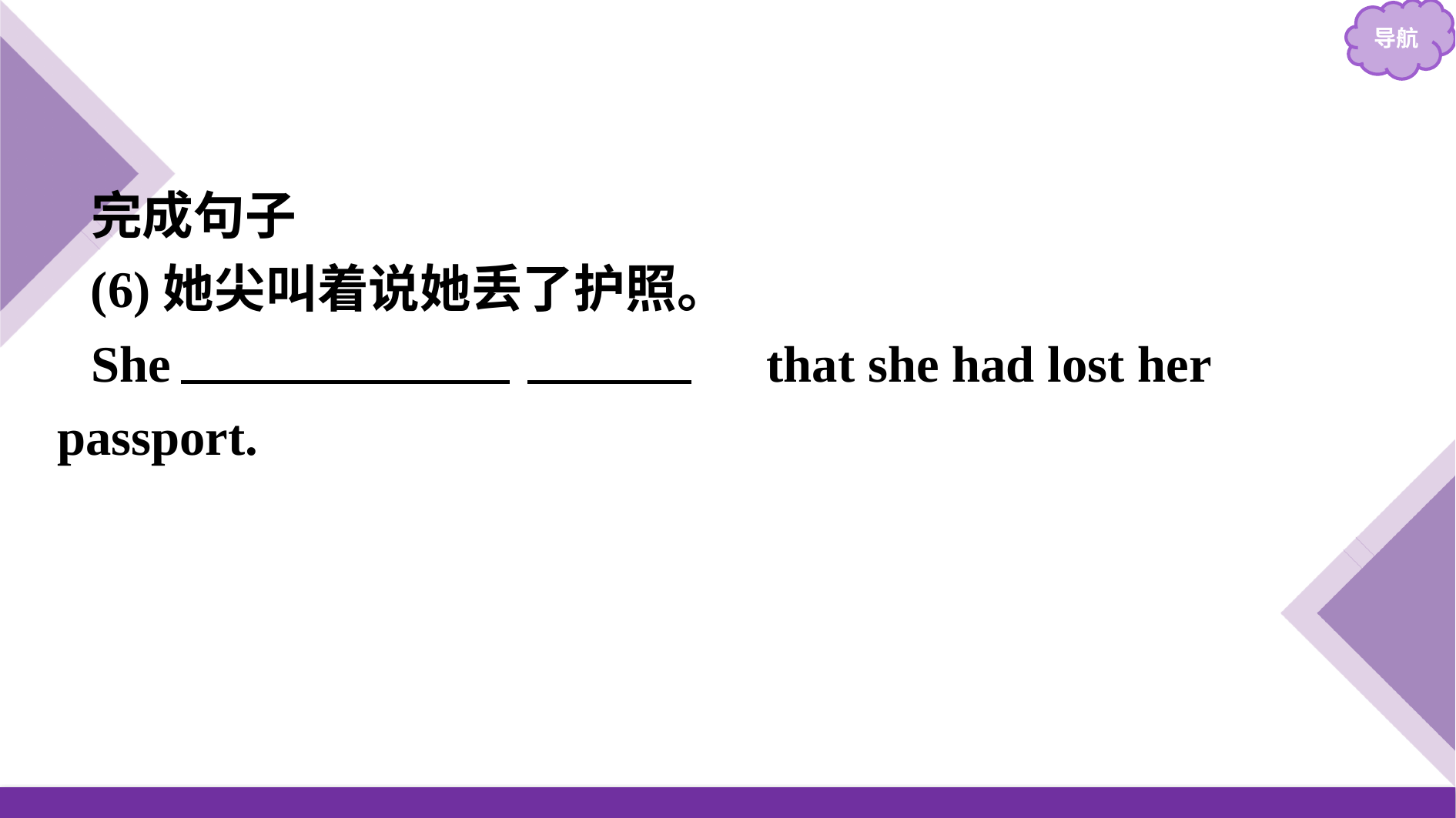

完成句子
(6)她尖叫着说她丢了护照。
She 　screamed　 　out　 that she had lost her passport.